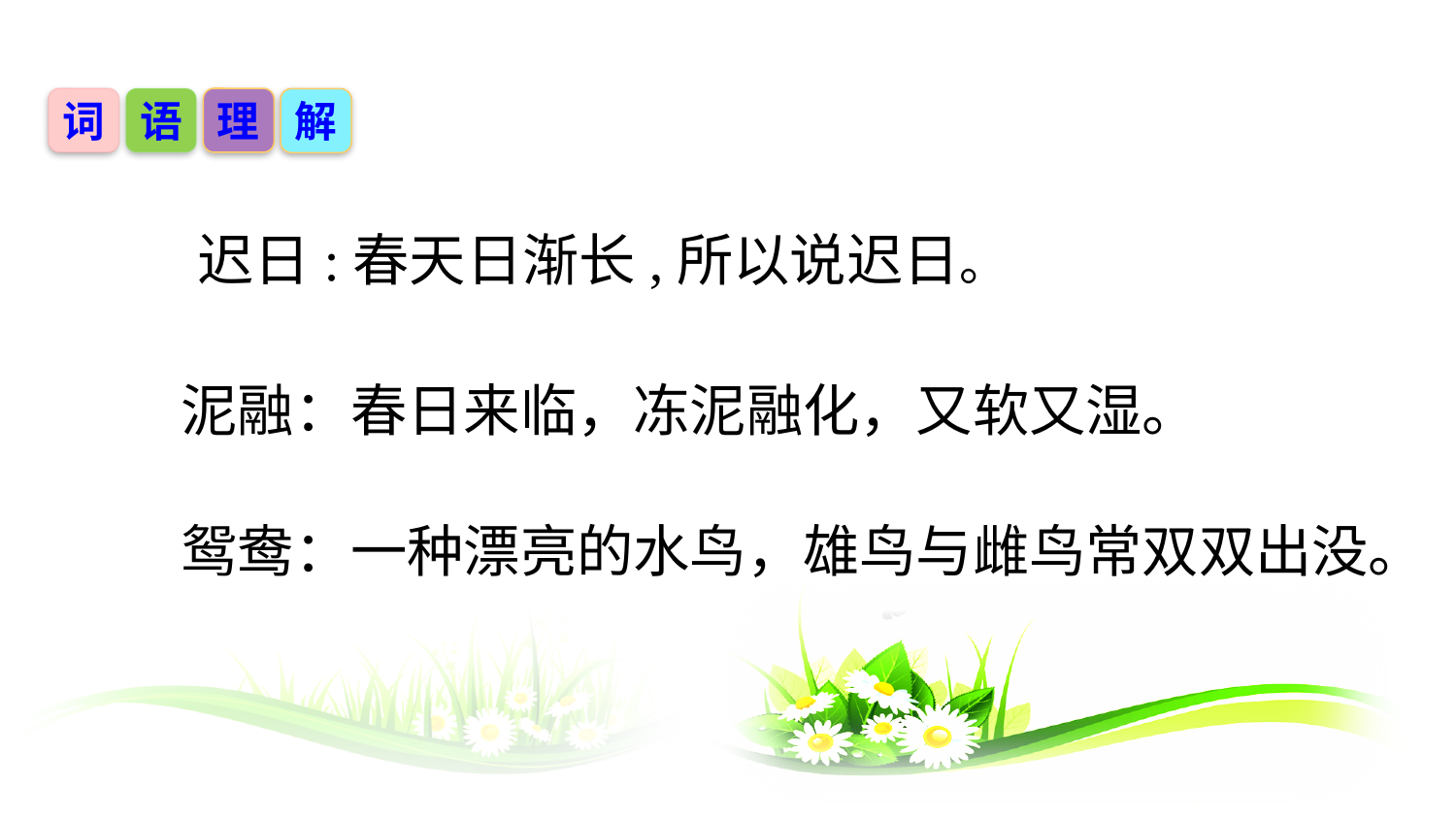

词
语
理
解
 迟日:春天日渐长,所以说迟日。
泥融：春日来临，冻泥融化，又软又湿。
鸳鸯：一种漂亮的水鸟，雄鸟与雌鸟常双双出没。